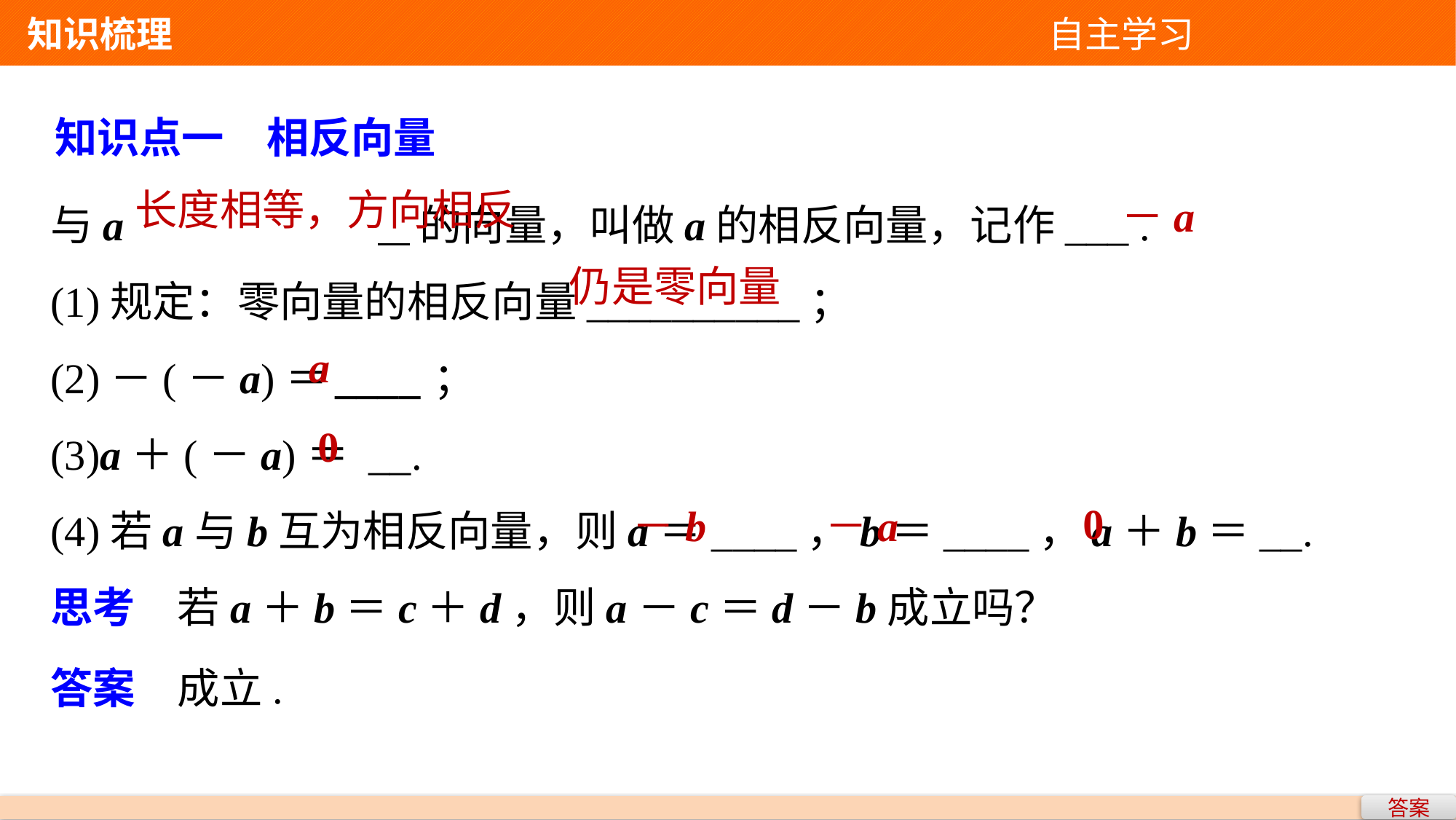

知识梳理                                                                                                           自主学习
知识点一　相反向量
与a			   的向量，叫做a的相反向量，记作___ .
(1)规定：零向量的相反向量__________；
(2)－(－a)＝____；
(3)a＋(－a)＝ __.
(4)若a与b互为相反向量，则a＝____，b＝____，a＋b＝__.
思考　若a＋b＝c＋d，则a－c＝d－b成立吗？
长度相等，方向相反
－a
仍是零向量
a
0
0
－a
－b
答案　成立.
答案